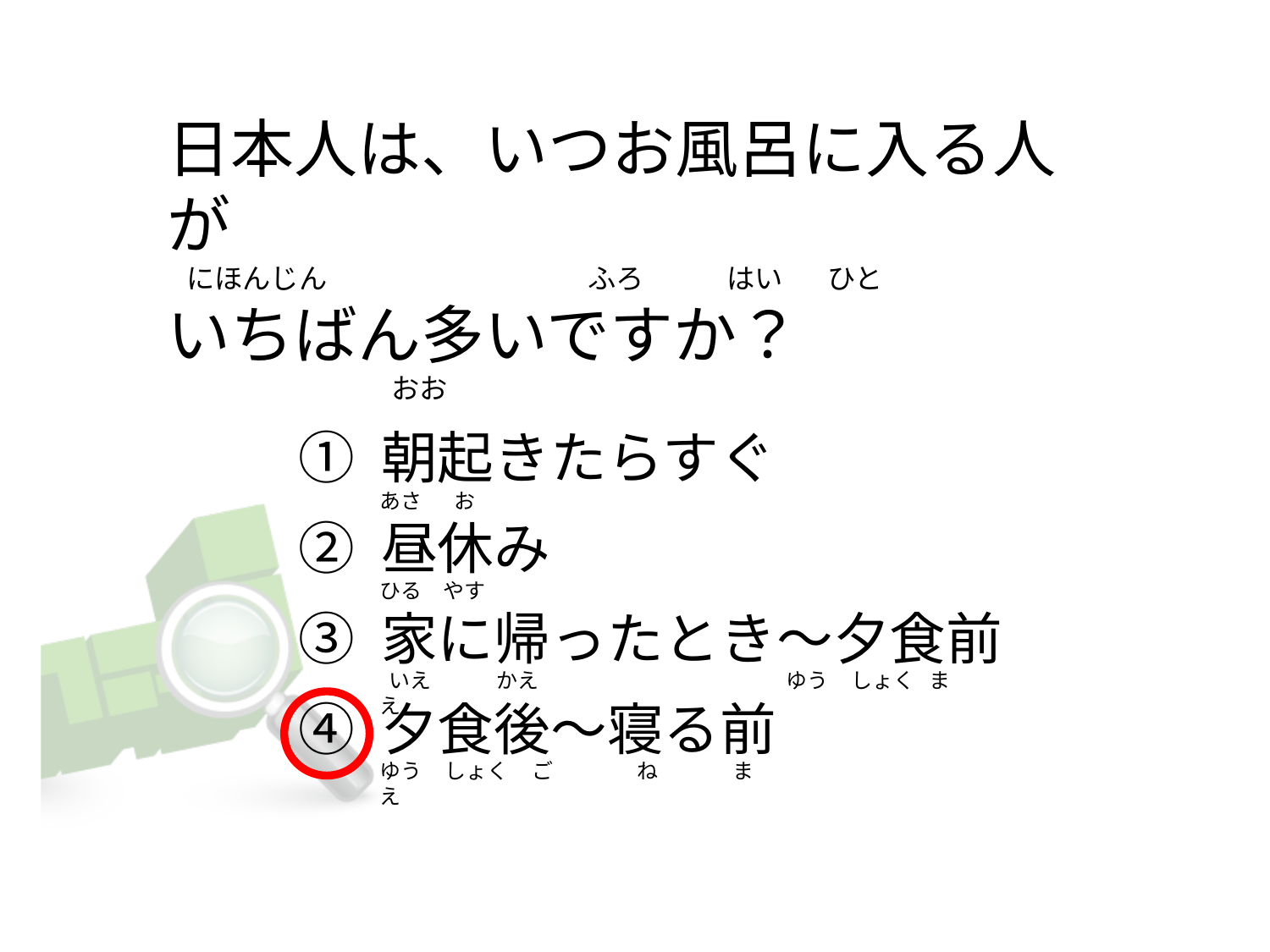

# 日本人は、いつお風呂に入る人が    にほんじん                                         ふろ             はい       ひと いちばん多いですか？                      　　　 おお
① 朝起きたらすぐ
② 昼休み
③ 家に帰ったとき～夕食前
④ 夕食後～寝る前
あさ       お
ひる　やす
 いえ              かえ                                                     ゆう     しょく   まえ

ゆう     しょく     ご                  ね                まえ